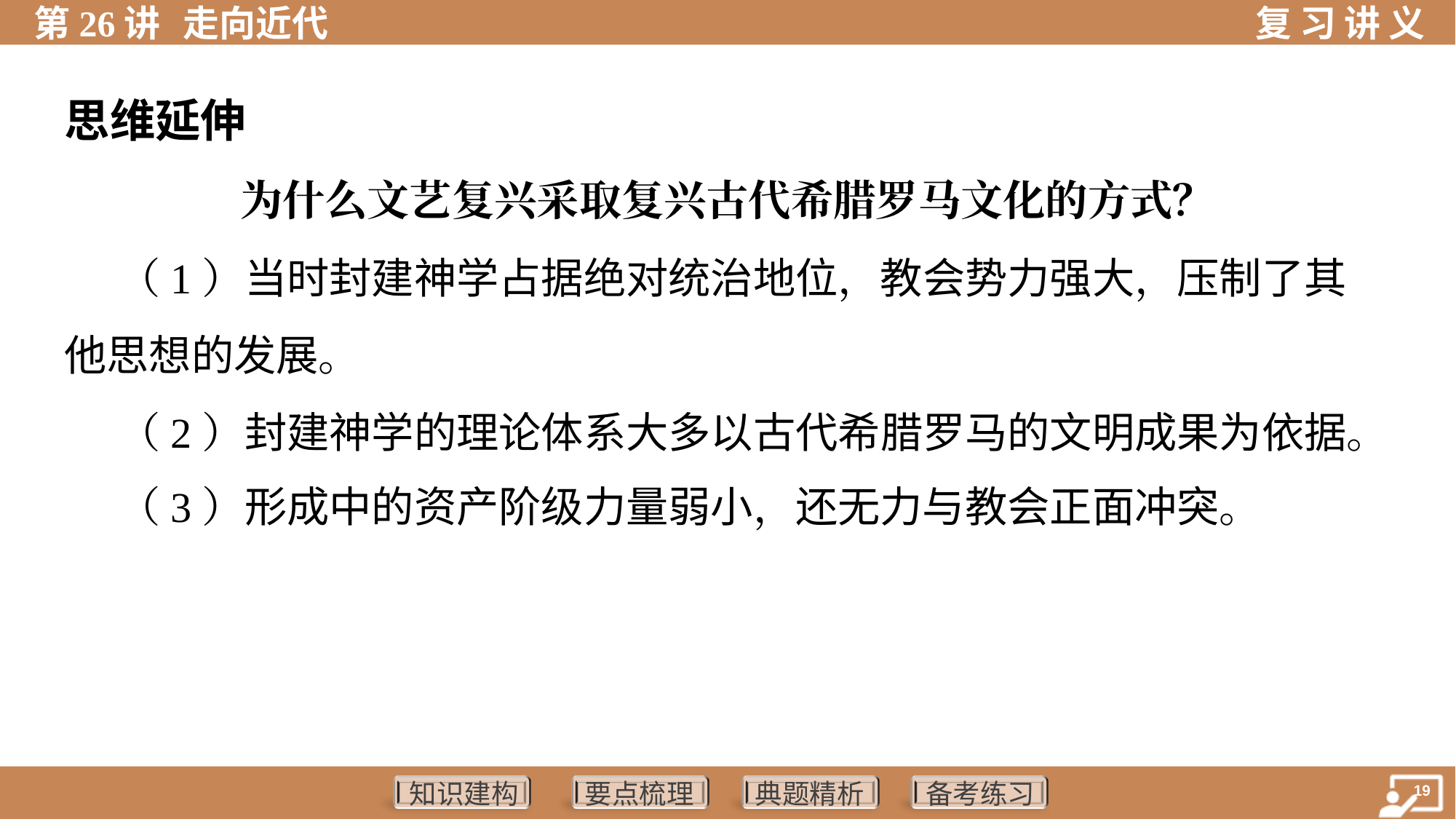

思维延伸
为什么文艺复兴采取复兴古代希腊罗马文化的方式？
    （1）当时封建神学占据绝对统治地位，教会势力强大，压制了其
他思想的发展。
    （2）封建神学的理论体系大多以古代希腊罗马的文明成果为依据。
    （3）形成中的资产阶级力量弱小，还无力与教会正面冲突。